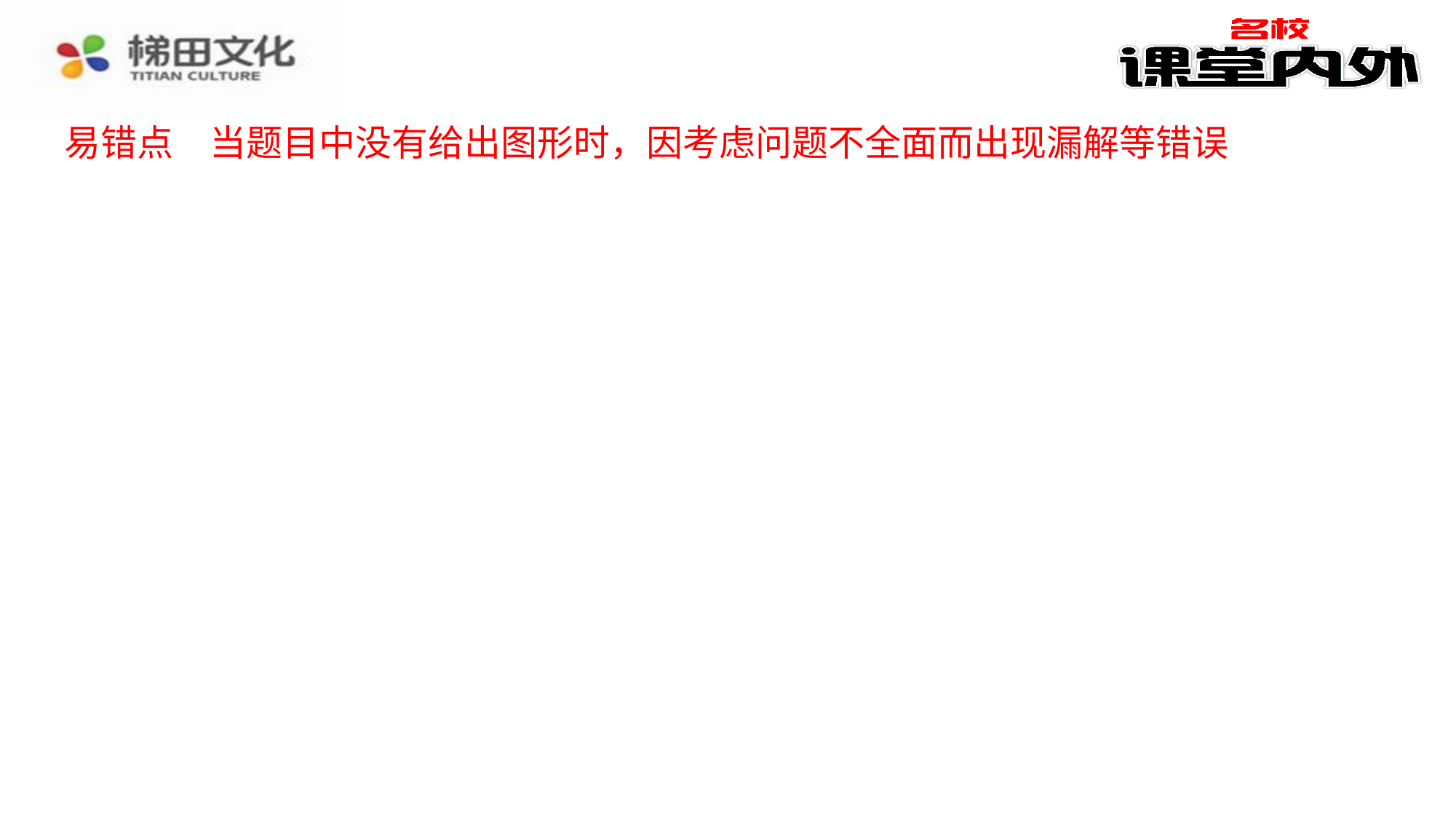

易错点　当题目中没有给出图形时，因考虑问题不全面而出现漏解等错误
易错点　当题目中没有给出图形时，因考虑问题不全面而出现漏解等错误